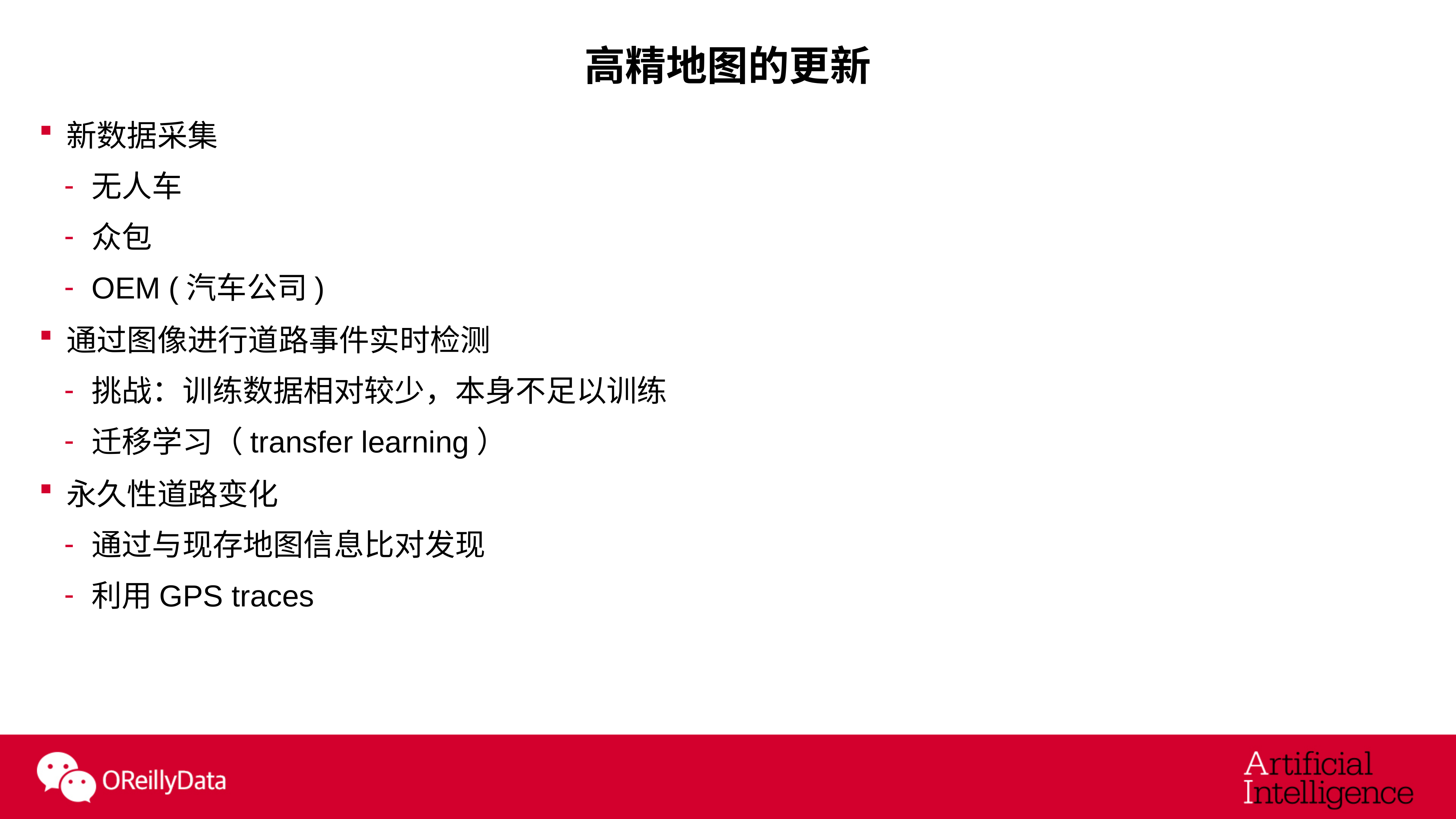

# 高精地图的更新
新数据采集
无人车
众包
OEM (汽车公司)
通过图像进行道路事件实时检测
挑战：训练数据相对较少，本身不足以训练
迁移学习（transfer learning）
永久性道路变化
通过与现存地图信息比对发现
利用GPS traces